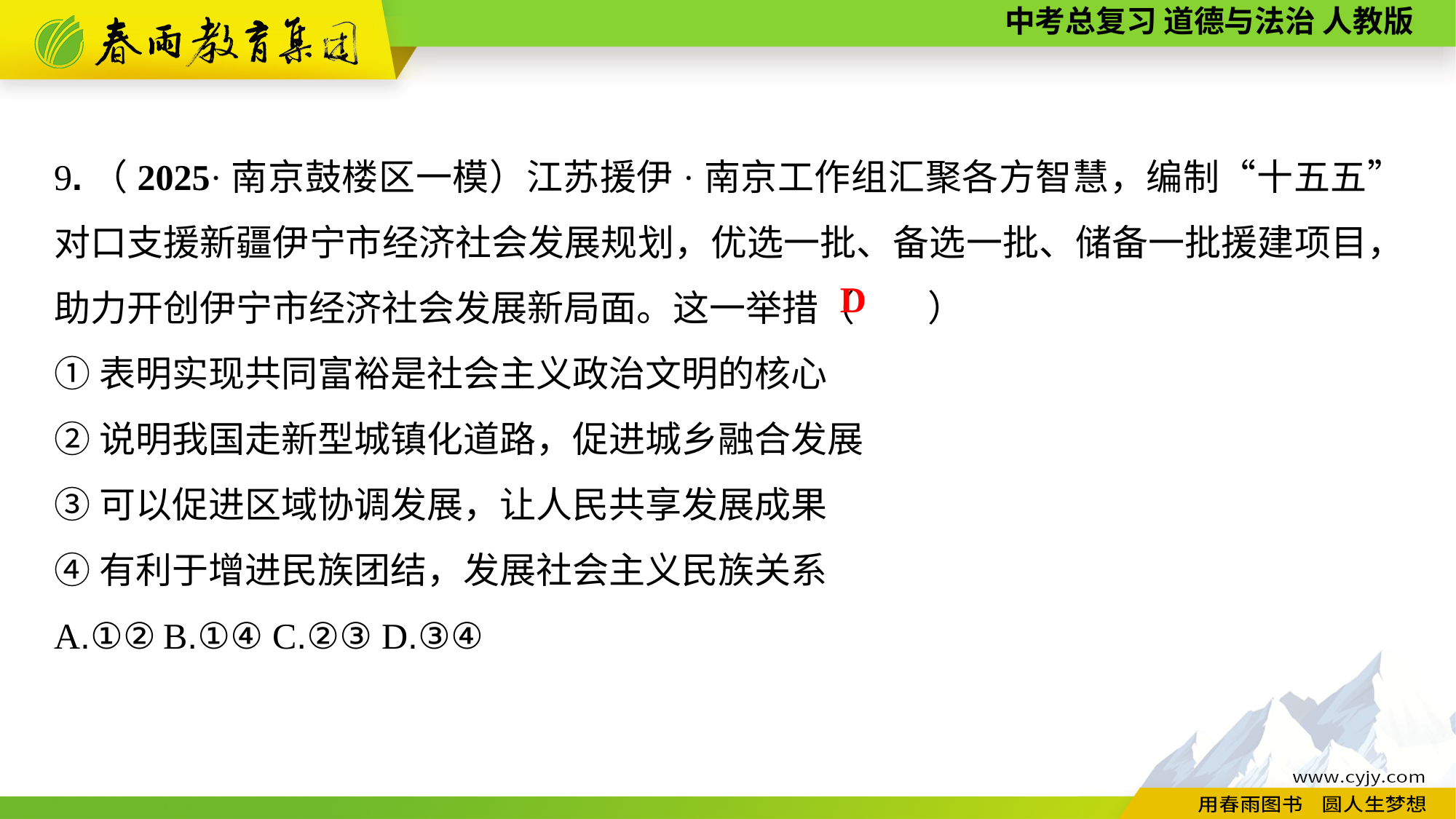

9.（2025·南京鼓楼区一模）江苏援伊·南京工作组汇聚各方智慧，编制“十五五”对口支援新疆伊宁市经济社会发展规划，优选一批、备选一批、储备一批援建项目，助力开创伊宁市经济社会发展新局面。这一举措（　　）
①表明实现共同富裕是社会主义政治文明的核心
②说明我国走新型城镇化道路，促进城乡融合发展
③可以促进区域协调发展，让人民共享发展成果
④有利于增进民族团结，发展社会主义民族关系
A.①②	B.①④	C.②③	D.③④
D